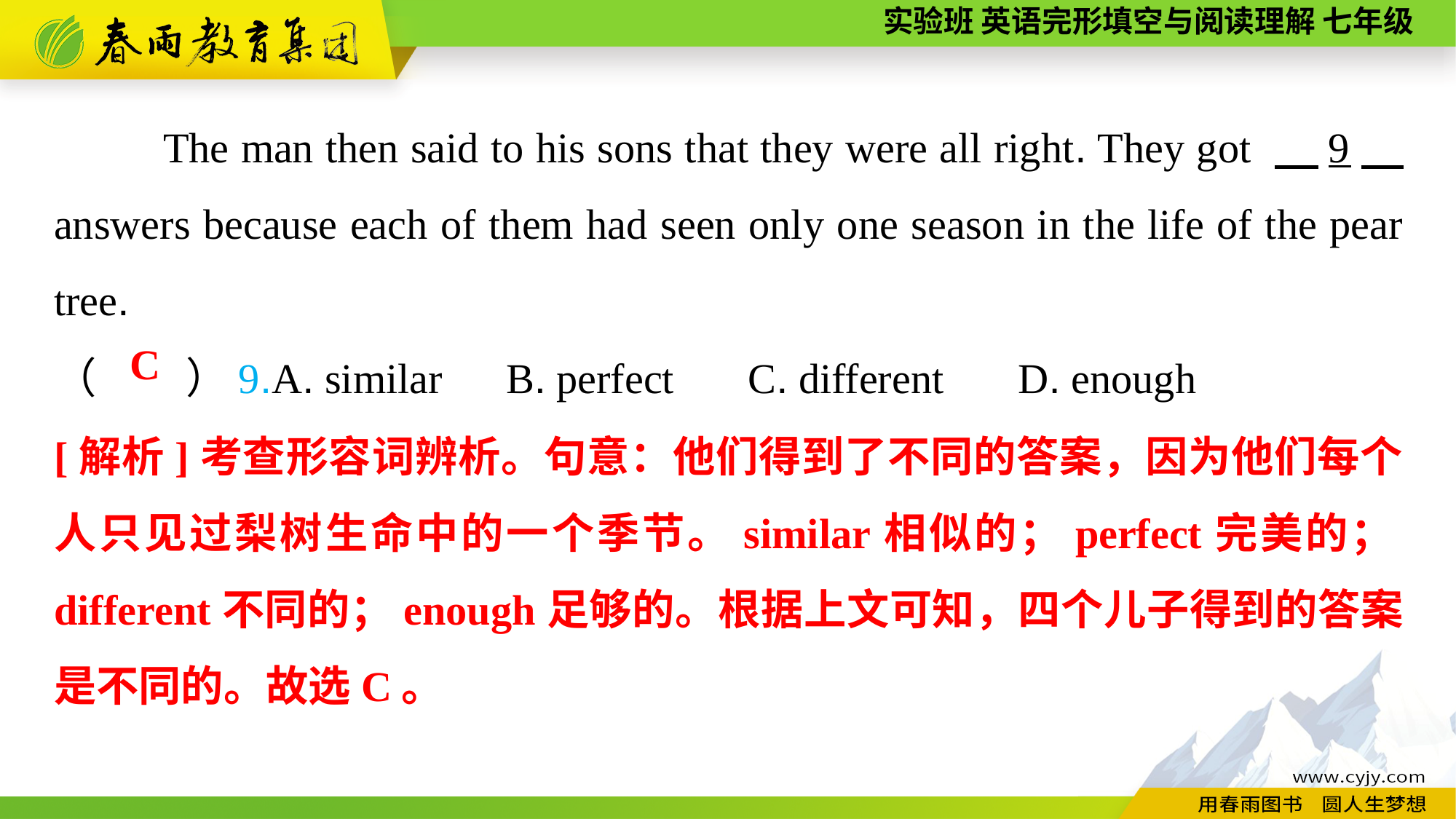

The man then said to his sons that they were all right. They got 　9　 answers because each of them had seen only one season in the life of the pear tree.
（     　）9.A. similar      B. perfect       C. different       D. enough
C
[解析]考查形容词辨析。句意：他们得到了不同的答案，因为他们每个人只见过梨树生命中的一个季节。similar相似的；perfect完美的；different不同的；enough足够的。根据上文可知，四个儿子得到的答案是不同的。故选C。